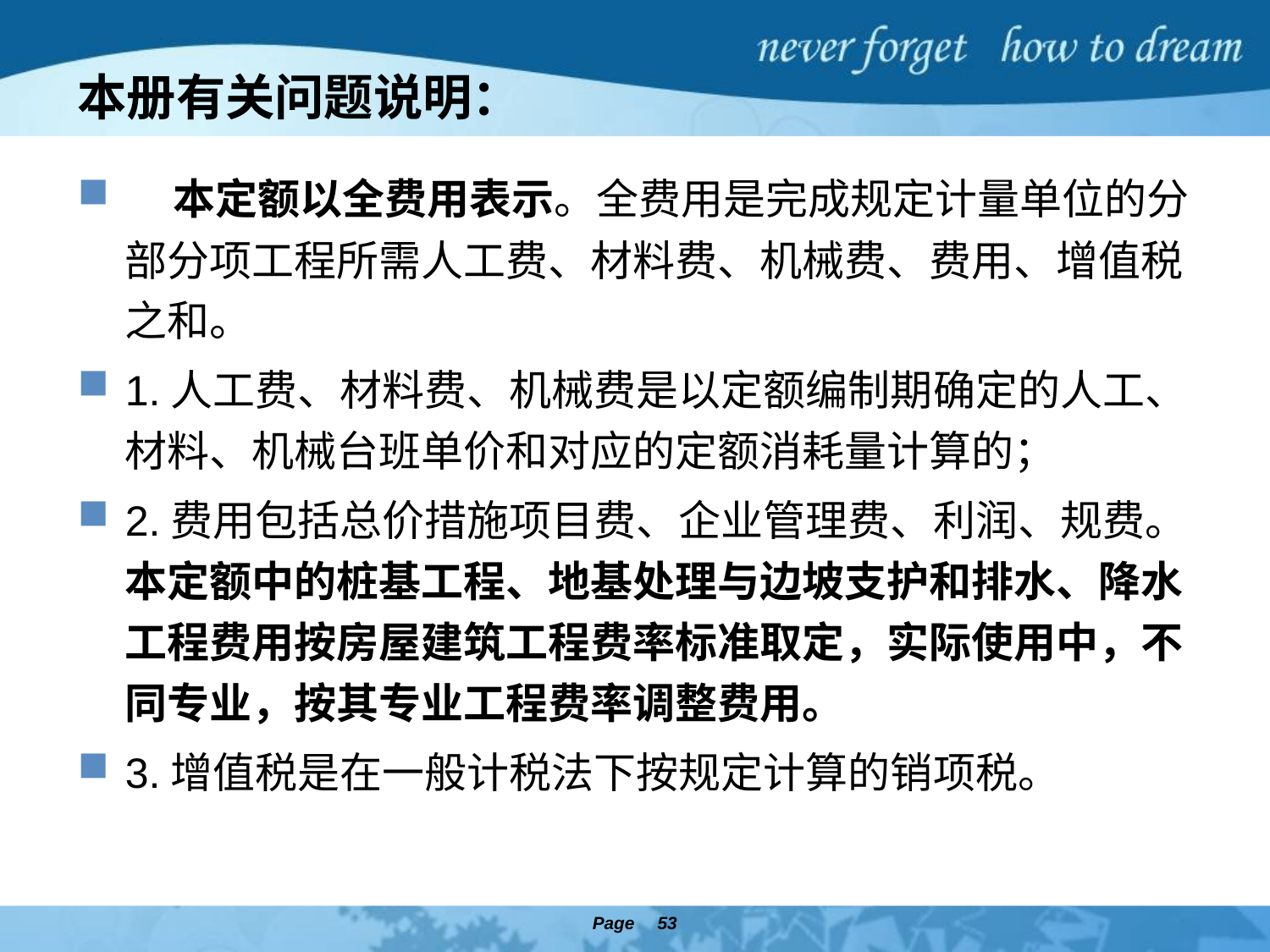

# 本册有关问题说明：
    本定额以全费用表示。全费用是完成规定计量单位的分部分项工程所需人工费、材料费、机械费、费用、增值税之和。
1.人工费、材料费、机械费是以定额编制期确定的人工、材料、机械台班单价和对应的定额消耗量计算的；
2.费用包括总价措施项目费、企业管理费、利润、规费。本定额中的桩基工程、地基处理与边坡支护和排水、降水工程费用按房屋建筑工程费率标准取定，实际使用中，不同专业，按其专业工程费率调整费用。
3.增值税是在一般计税法下按规定计算的销项税。